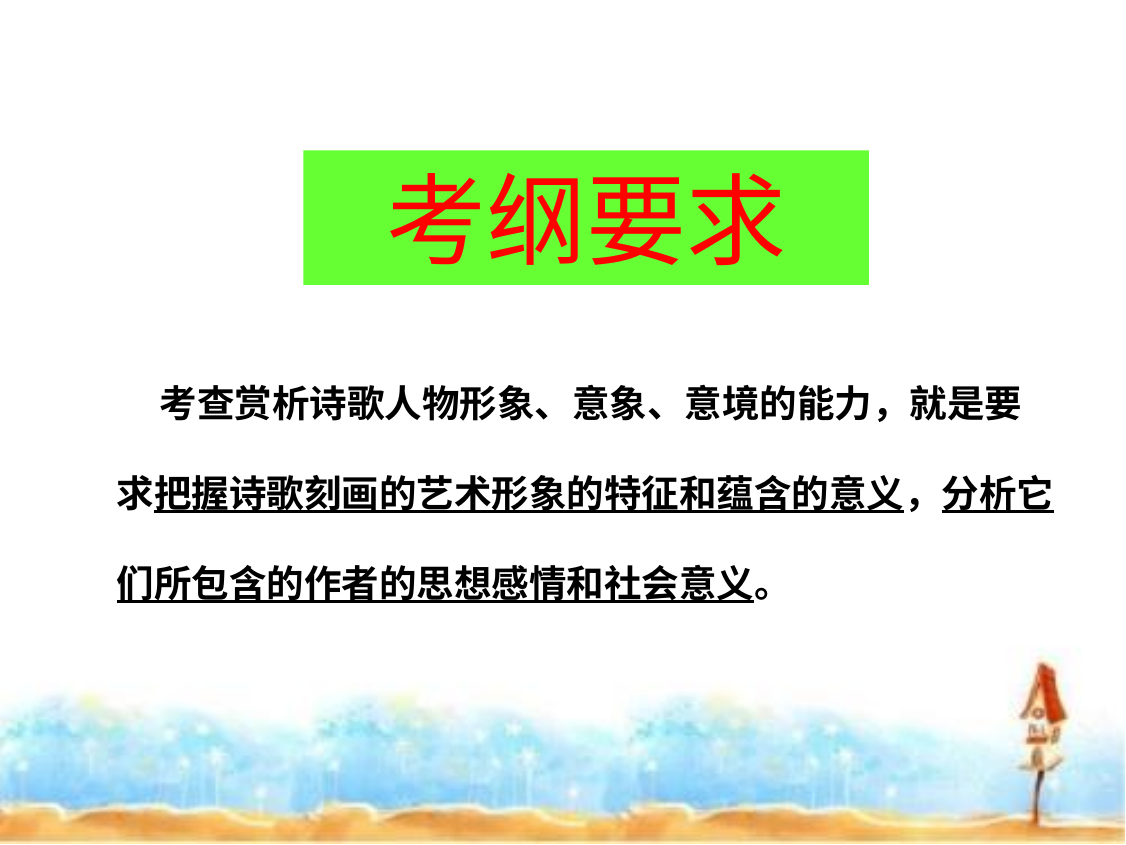

考纲要求
    考查赏析诗歌人物形象、意象、意境的能力，就是要求把握诗歌刻画的艺术形象的特征和蕴含的意义，分析它们所包含的作者的思想感情和社会意义。